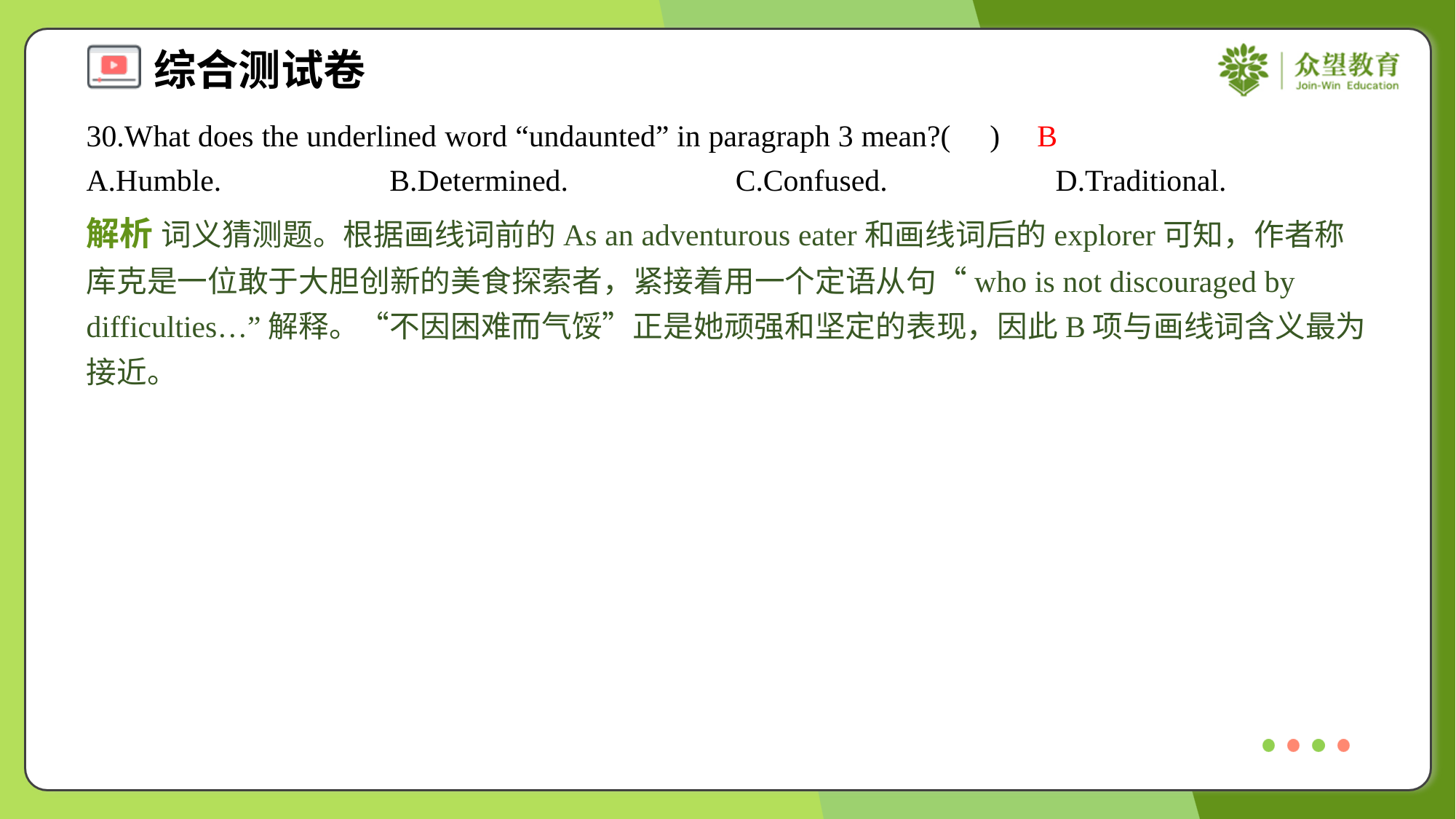

30.What does the underlined word “undaunted” in paragraph 3 mean?(     )
B
A.Humble.	B.Determined.	C.Confused.	D.Traditional.
解析 词义猜测题。根据画线词前的As an adventurous eater和画线词后的explorer可知，作者称库克是一位敢于大胆创新的美食探索者，紧接着用一个定语从句“who is not discouraged by difficulties…”解释。“不因困难而气馁”正是她顽强和坚定的表现，因此B项与画线词含义最为接近。